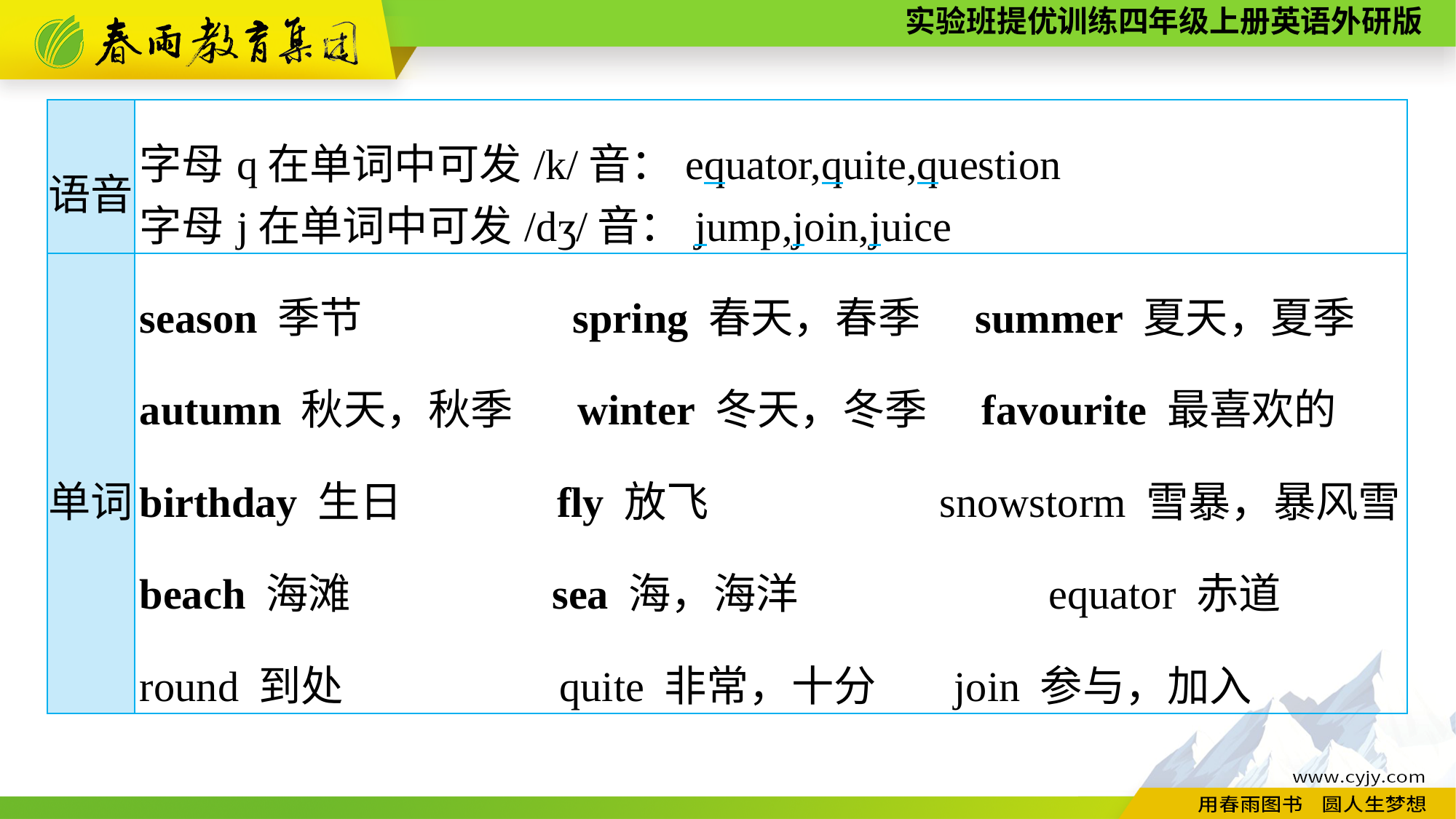

| 语音 | 字母q在单词中可发/k/音：equator,quite,question 字母j在单词中可发/dʒ/音：jump,join,juice |
| --- | --- |
| 单词 | season 季节　　　　 spring 春天，春季　summer 夏天，夏季 autumn 秋天，秋季　 winter 冬天，冬季　favourite 最喜欢的 birthday 生日 fly 放飞　 snowstorm 雪暴，暴风雪 beach 海滩 sea 海，海洋 equator 赤道 round 到处　 quite 非常，十分 join 参与，加入 |